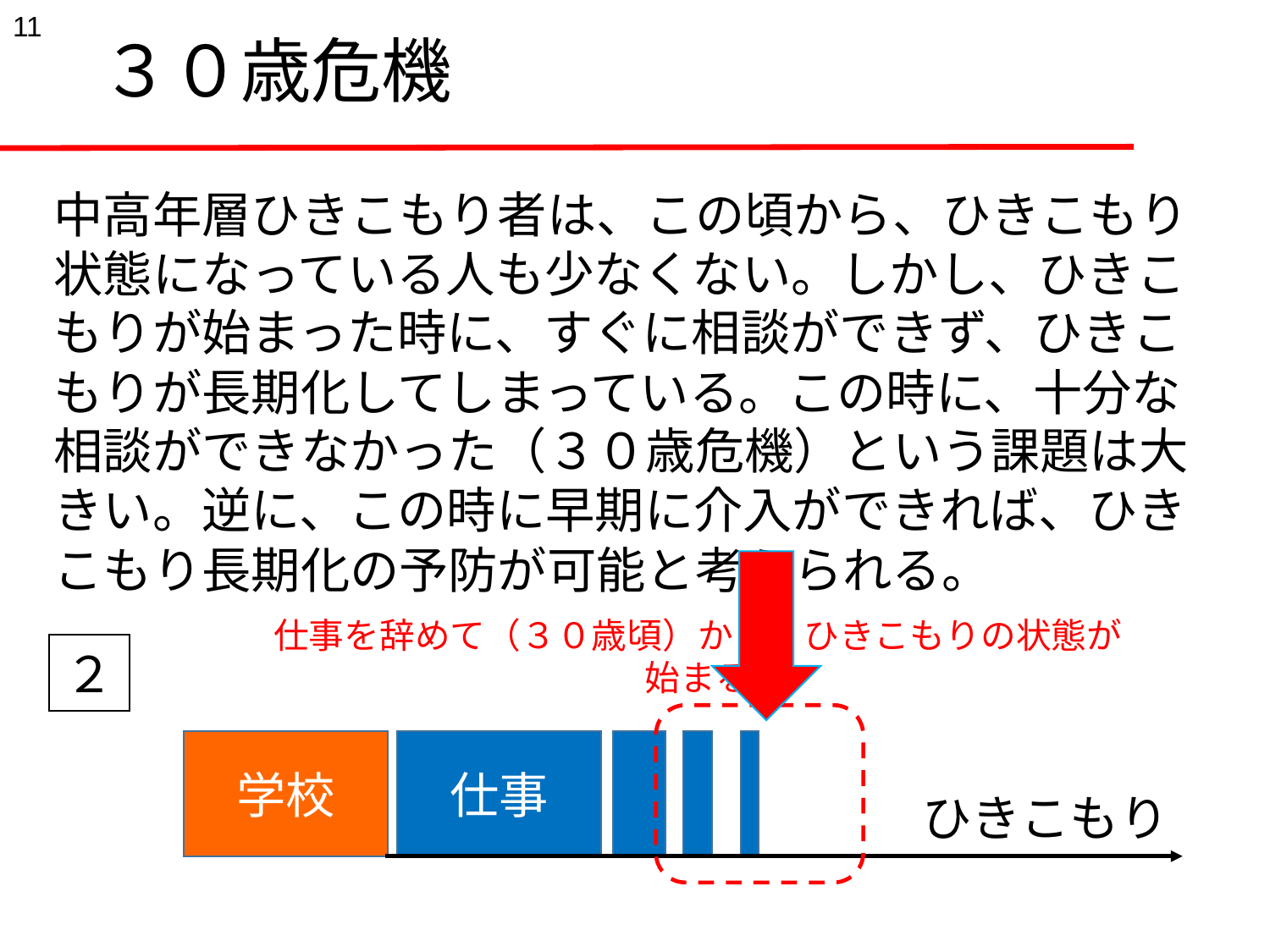

11
# ３０歳危機
中高年層ひきこもり者は、この頃から、ひきこもり状態になっている人も少なくない。しかし、ひきこもりが始まった時に、すぐに相談ができず、ひきこもりが長期化してしまっている。この時に、十分な相談ができなかった（３０歳危機）という課題は大きい。逆に、この時に早期に介入ができれば、ひきこもり長期化の予防が可能と考えられる。

仕事を辞めて（３０歳頃）から、ひきこもりの状態が始まる
２

学校
仕事
ひきこもり